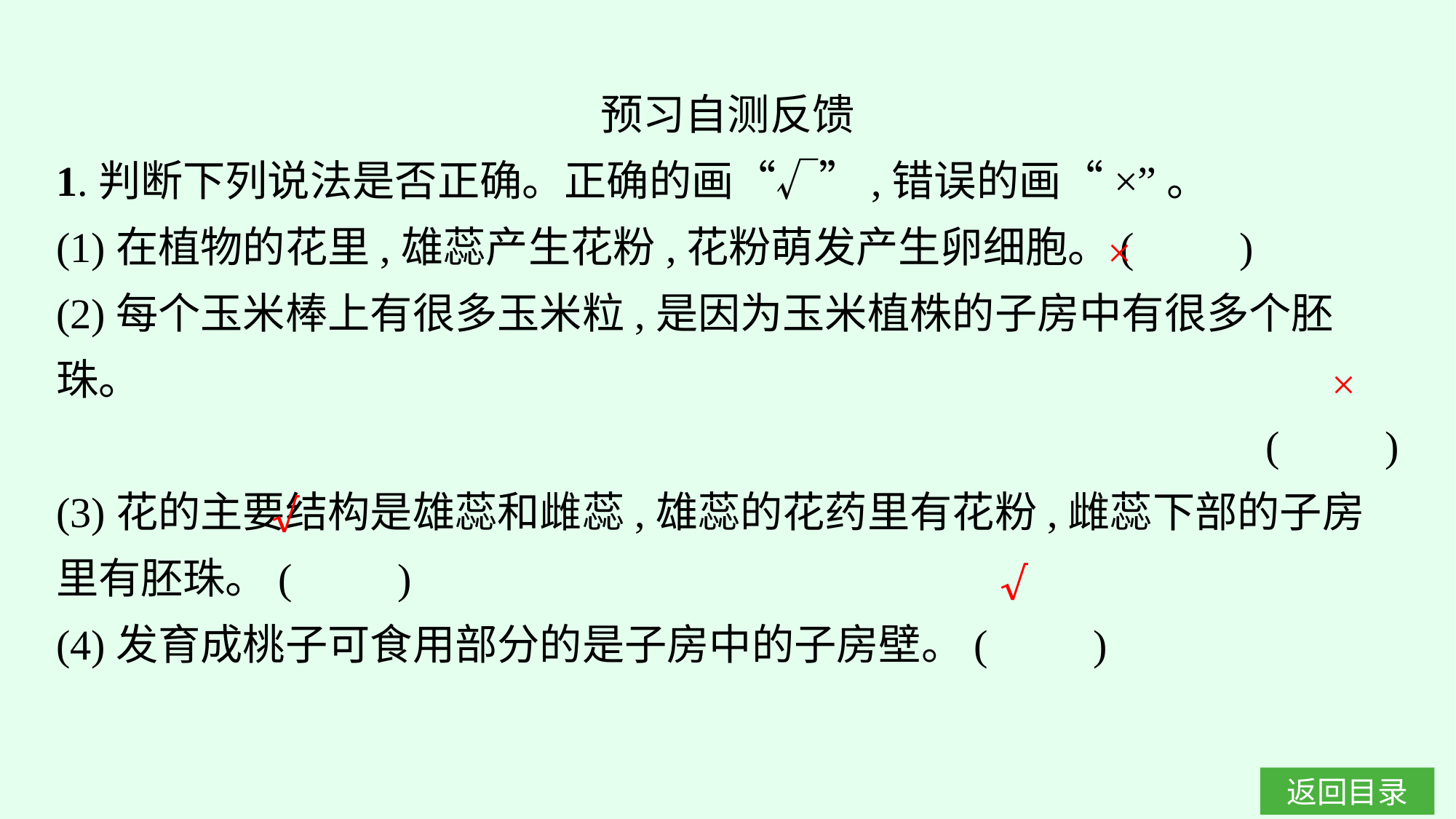

预习自测反馈
1.判断下列说法是否正确。正确的画“√”,错误的画“×”。
(1)在植物的花里,雄蕊产生花粉,花粉萌发产生卵细胞。(　　)
(2)每个玉米棒上有很多玉米粒,是因为玉米植株的子房中有很多个胚珠。
(　　)
(3)花的主要结构是雄蕊和雌蕊,雄蕊的花药里有花粉,雌蕊下部的子房里有胚珠。(　　)
(4)发育成桃子可食用部分的是子房中的子房壁。(　　)
×
×
√
√